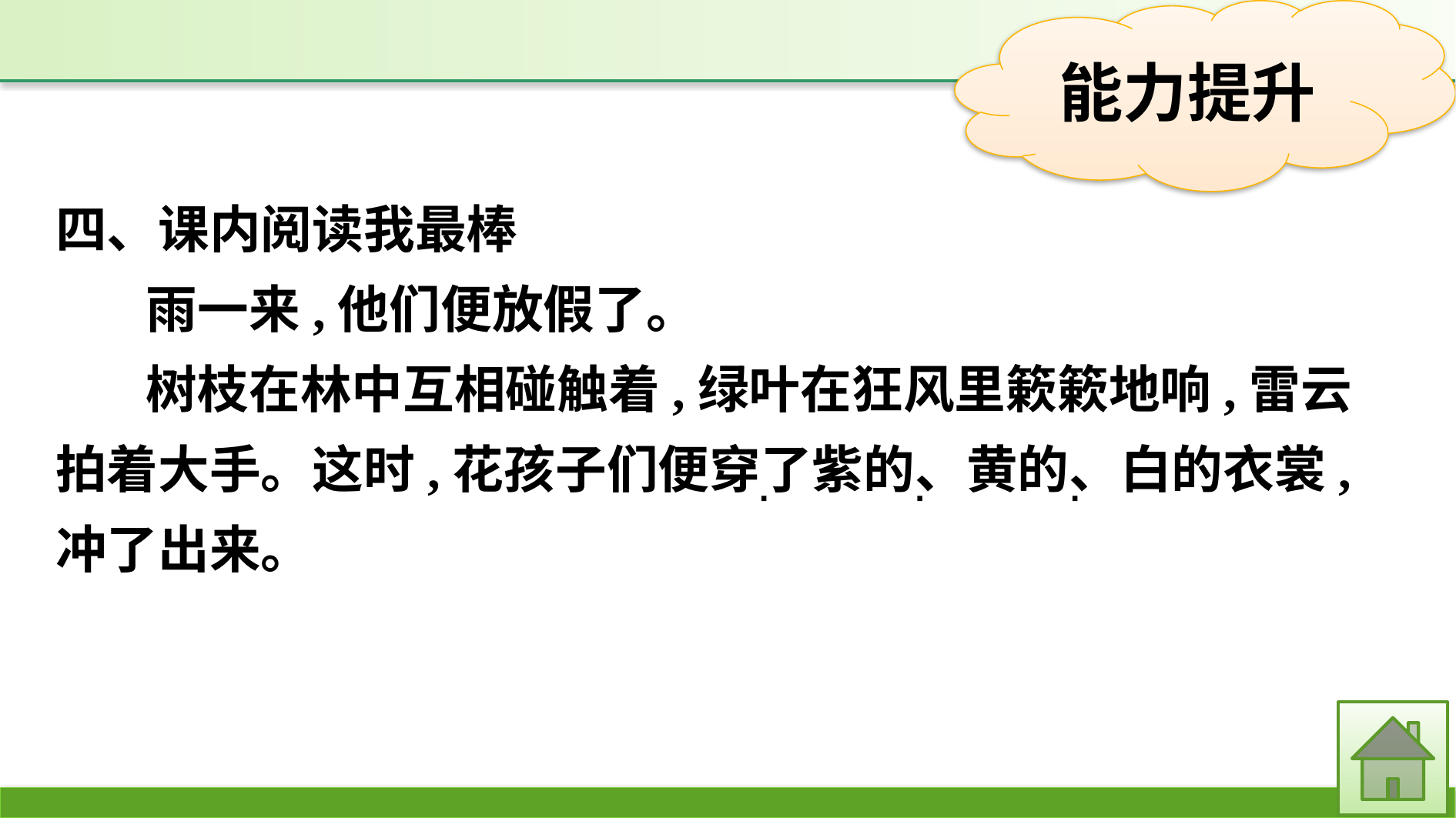

四、课内阅读我最棒
雨一来,他们便放假了。
树枝在林中互相碰触着,绿叶在狂风里簌簌地响,雷云拍着大手。这时,花孩子们便穿了紫的、黄的、白的衣裳,冲了出来。
·
·
·